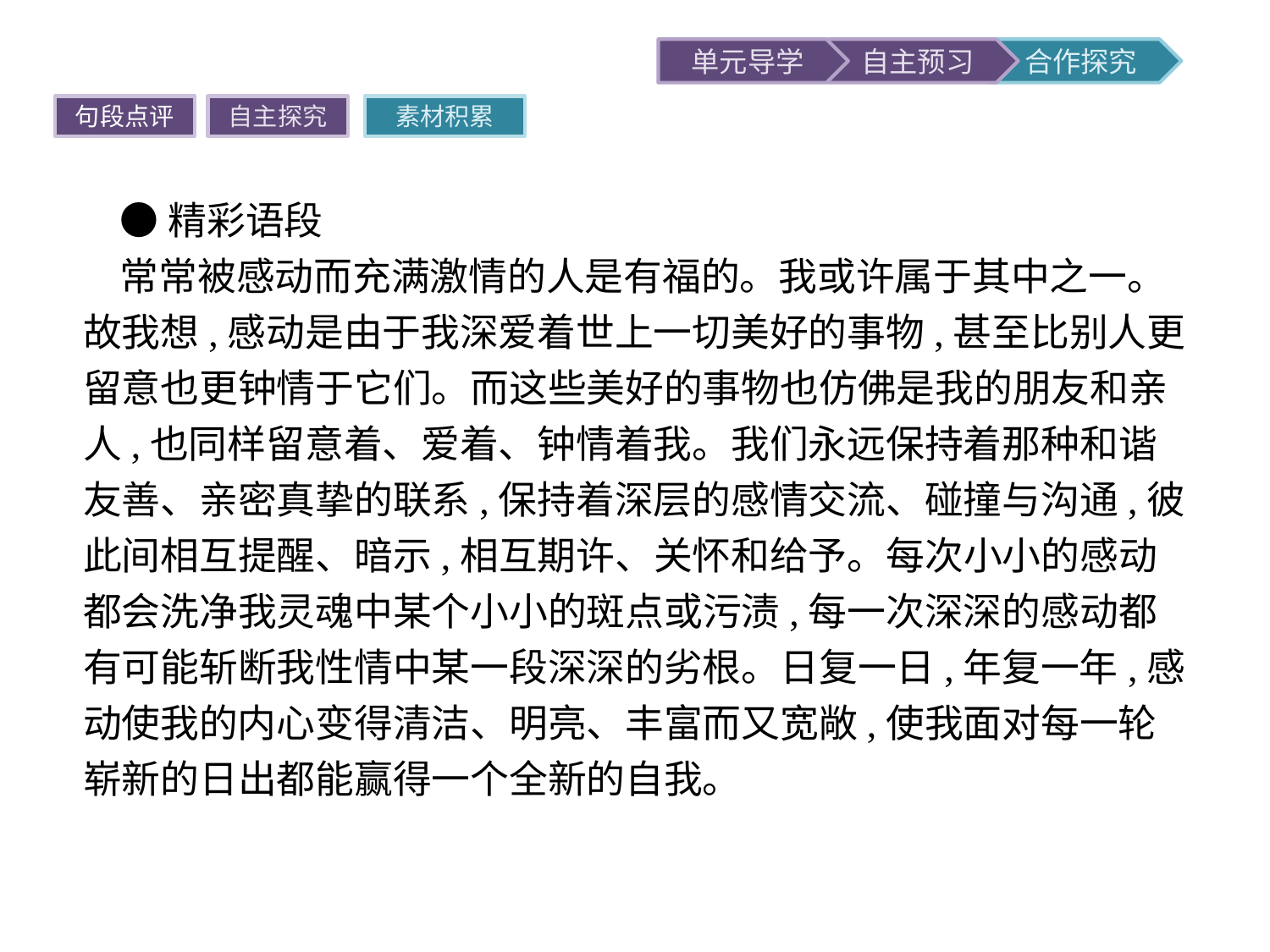

句段点评
自主探究
素材积累
●精彩语段
常常被感动而充满激情的人是有福的。我或许属于其中之一。故我想,感动是由于我深爱着世上一切美好的事物,甚至比别人更留意也更钟情于它们。而这些美好的事物也仿佛是我的朋友和亲人,也同样留意着、爱着、钟情着我。我们永远保持着那种和谐友善、亲密真挚的联系,保持着深层的感情交流、碰撞与沟通,彼此间相互提醒、暗示,相互期许、关怀和给予。每次小小的感动都会洗净我灵魂中某个小小的斑点或污渍,每一次深深的感动都有可能斩断我性情中某一段深深的劣根。日复一日,年复一年,感动使我的内心变得清洁、明亮、丰富而又宽敞,使我面对每一轮崭新的日出都能赢得一个全新的自我。